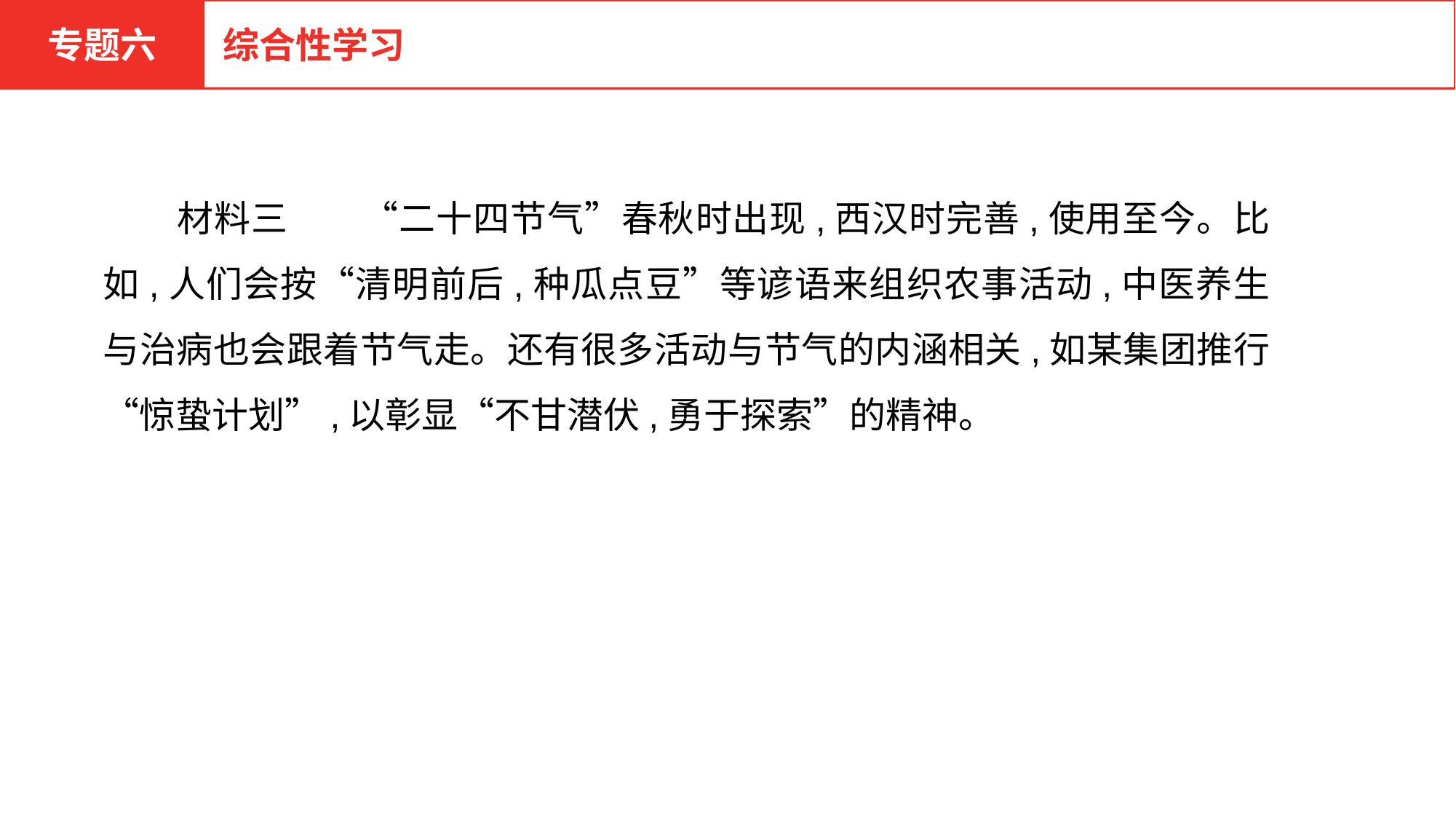

专题六
综合性学习
　　材料三　　“二十四节气”春秋时出现,西汉时完善,使用至今。比如,人们会按“清明前后,种瓜点豆”等谚语来组织农事活动,中医养生与治病也会跟着节气走。还有很多活动与节气的内涵相关,如某集团推行“惊蛰计划”,以彰显“不甘潜伏,勇于探索”的精神。